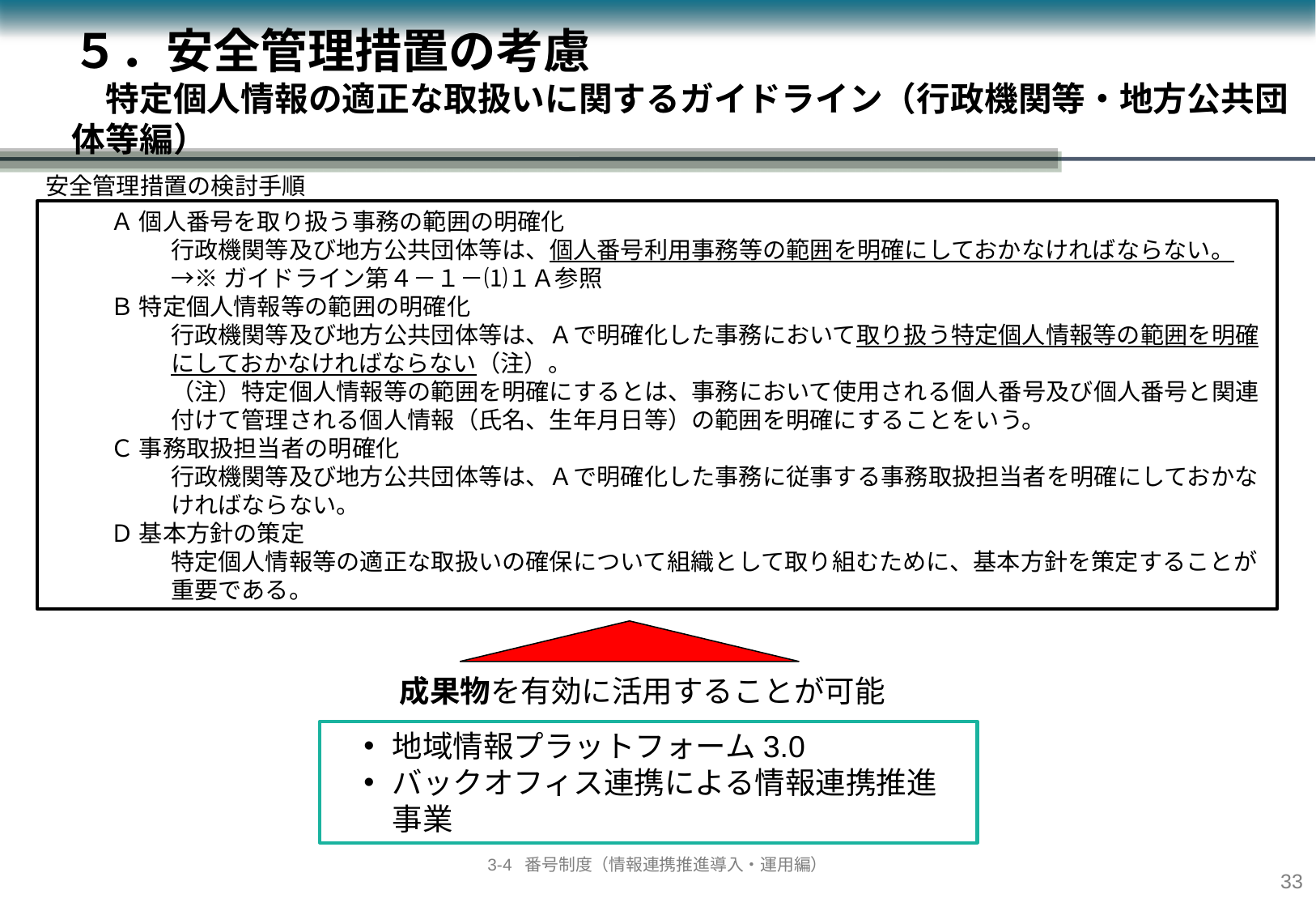

５．安全管理措置の考慮
　特定個人情報の適正な取扱いに関するガイドライン（行政機関等・地方公共団体等編）
安全管理措置の検討手順
Ａ 個人番号を取り扱う事務の範囲の明確化
行政機関等及び地方公共団体等は、個人番号利用事務等の範囲を明確にしておかなければならない。
→※ガイドライン第４－１－⑴１Ａ参照
Ｂ 特定個人情報等の範囲の明確化
行政機関等及び地方公共団体等は、Ａで明確化した事務において取り扱う特定個人情報等の範囲を明確にしておかなければならない（注）。
（注）特定個人情報等の範囲を明確にするとは、事務において使用される個人番号及び個人番号と関連付けて管理される個人情報（氏名、生年月日等）の範囲を明確にすることをいう。
Ｃ 事務取扱担当者の明確化
行政機関等及び地方公共団体等は、Ａで明確化した事務に従事する事務取扱担当者を明確にしておかなければならない。
Ｄ 基本方針の策定
特定個人情報等の適正な取扱いの確保について組織として取り組むために、基本方針を策定することが重要である。

成果物を有効に活用することが可能
地域情報プラットフォーム3.0
バックオフィス連携による情報連携推進事業
33
3-4  番号制度（情報連携推進導入・運用編）